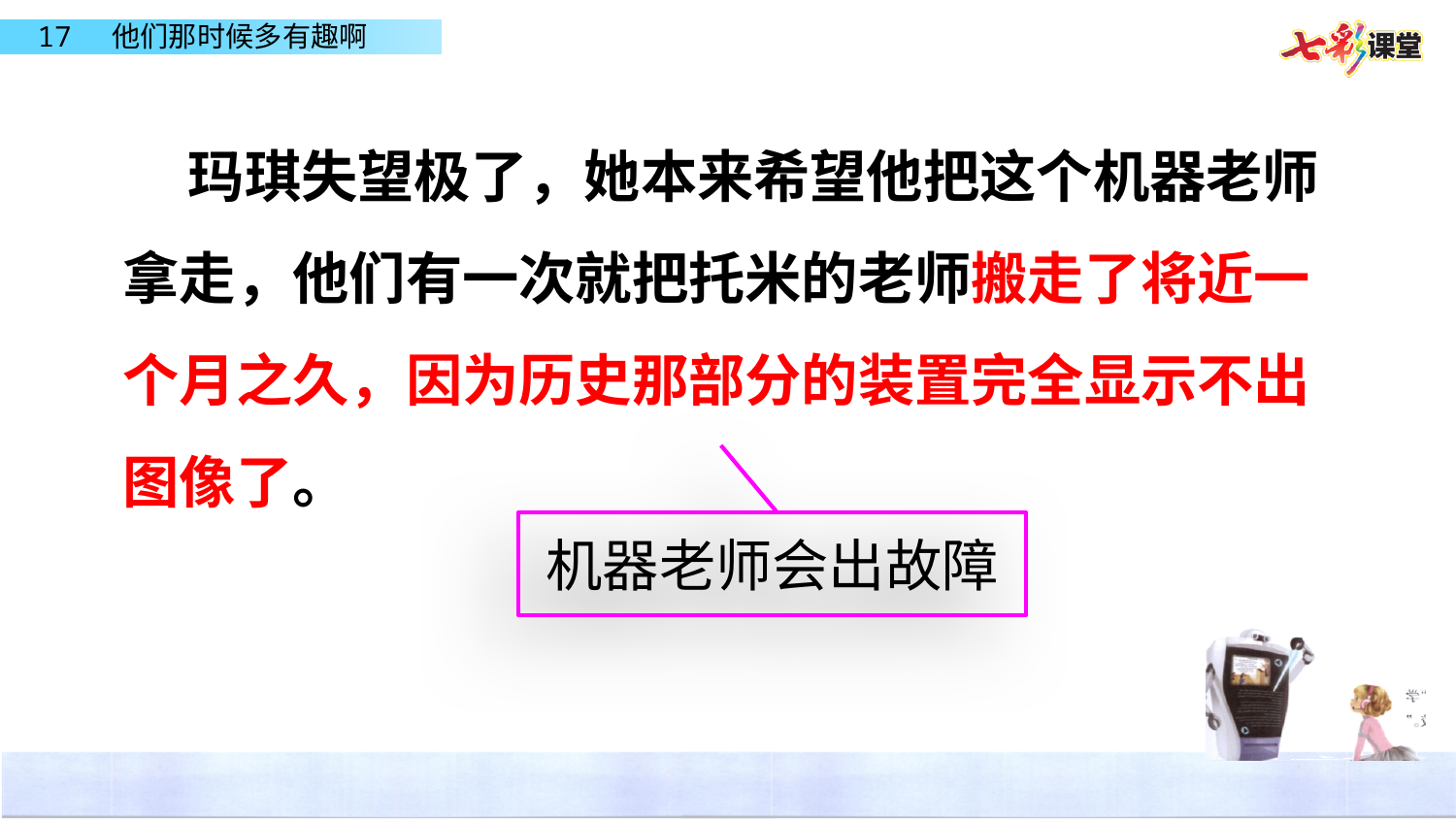

玛琪失望极了，她本来希望他把这个机器老师拿走，他们有一次就把托米的老师搬走了将近一个月之久，因为历史那部分的装置完全显示不出图像了。
机器老师会出故障